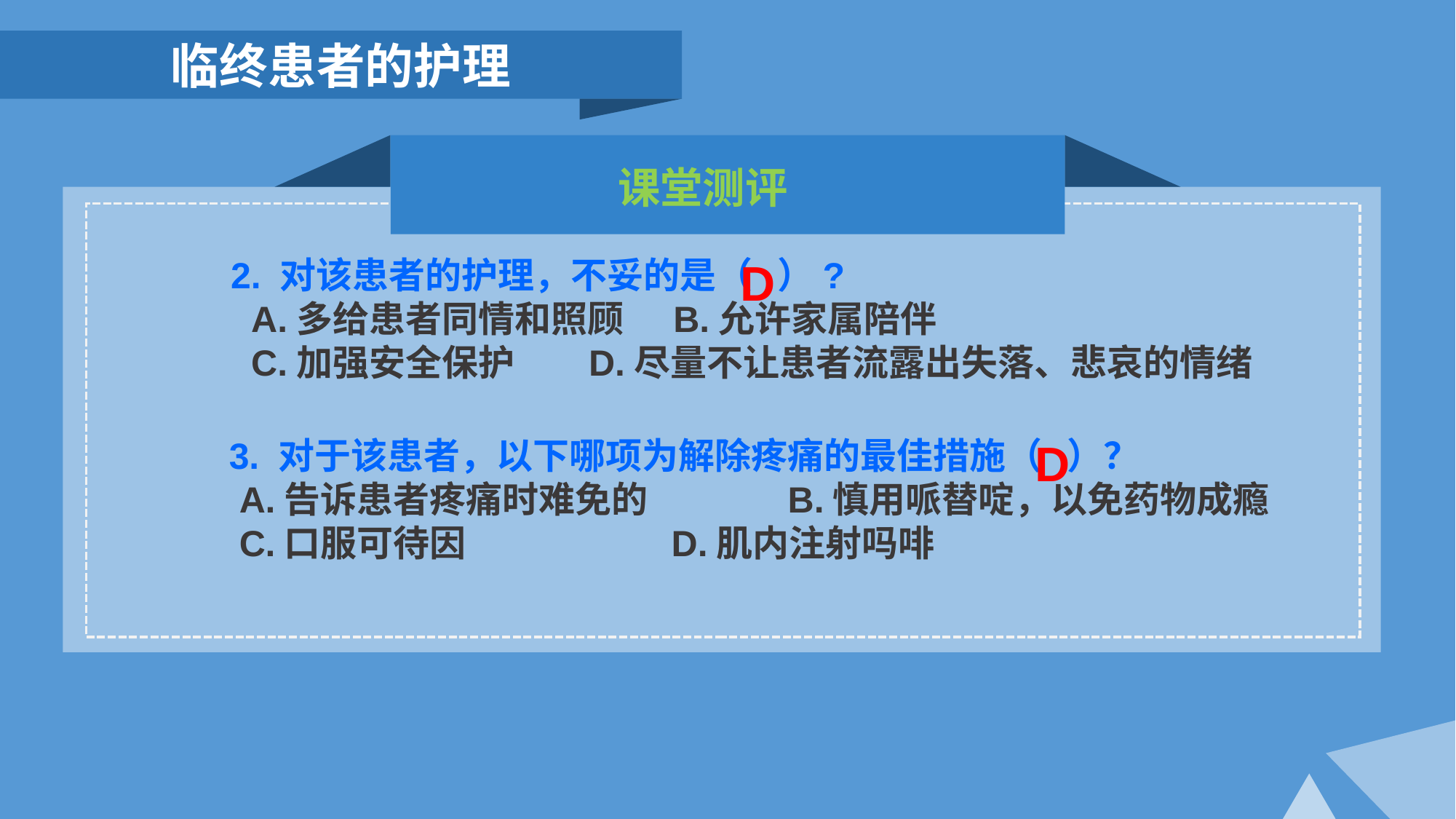

临终患者的护理

            课堂测评

D

2. 对该患者的护理，不妥的是（   ）?
  A.多给患者同情和照顾     B.允许家属陪伴
  C.加强安全保护        D.尽量不让患者流露出失落、悲哀的情绪

D
3. 对于该患者，以下哪项为解除疼痛的最佳措施（   ）？
 A.告诉患者疼痛时难免的                B.慎用哌替啶，以免药物成瘾
 C.口服可待因                        D.肌内注射吗啡